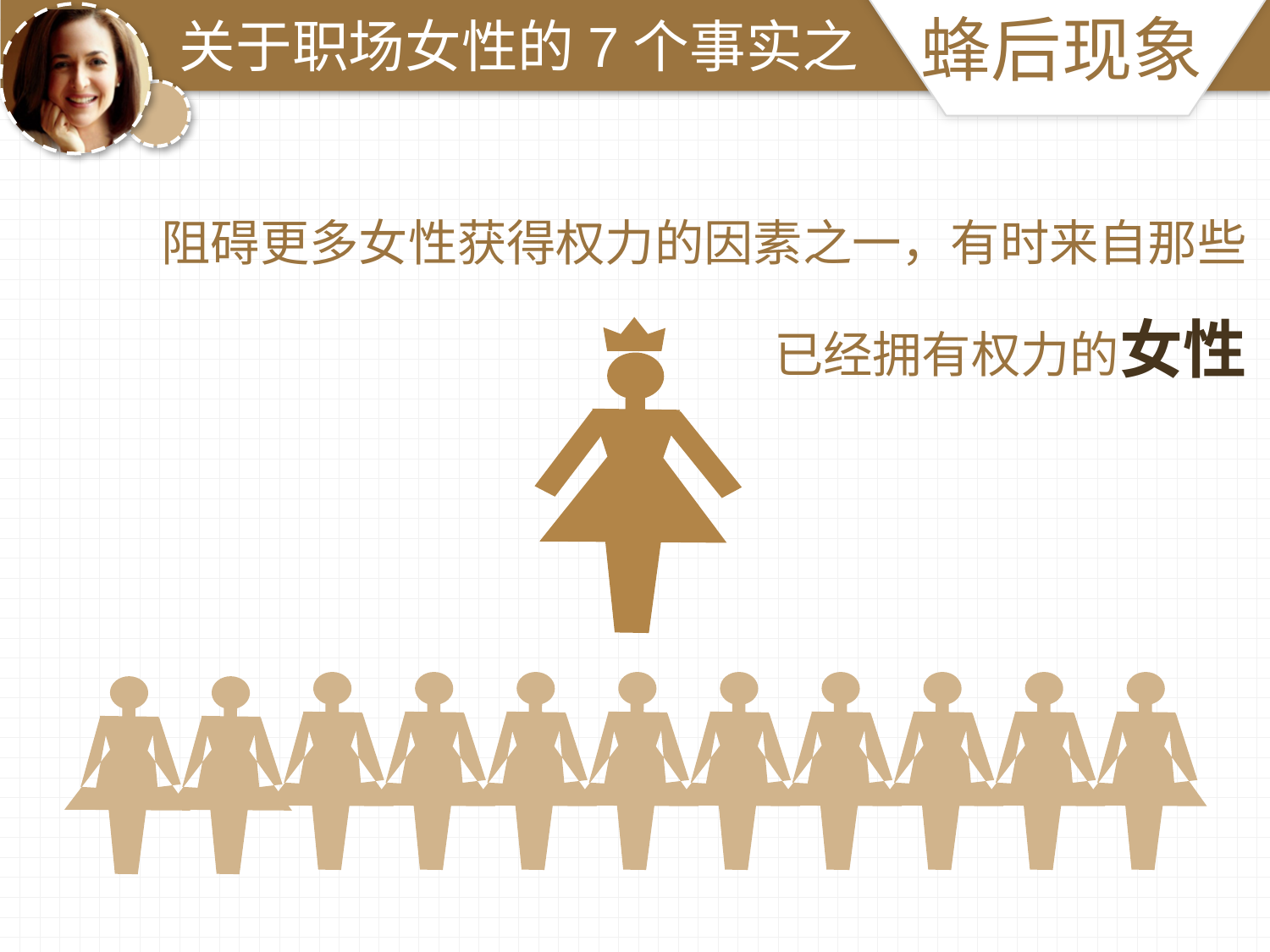

蜂后现象
关于职场女性的7个事实之
阻碍更多女性获得权力的因素之一，有时来自那些已经拥有权力的女性